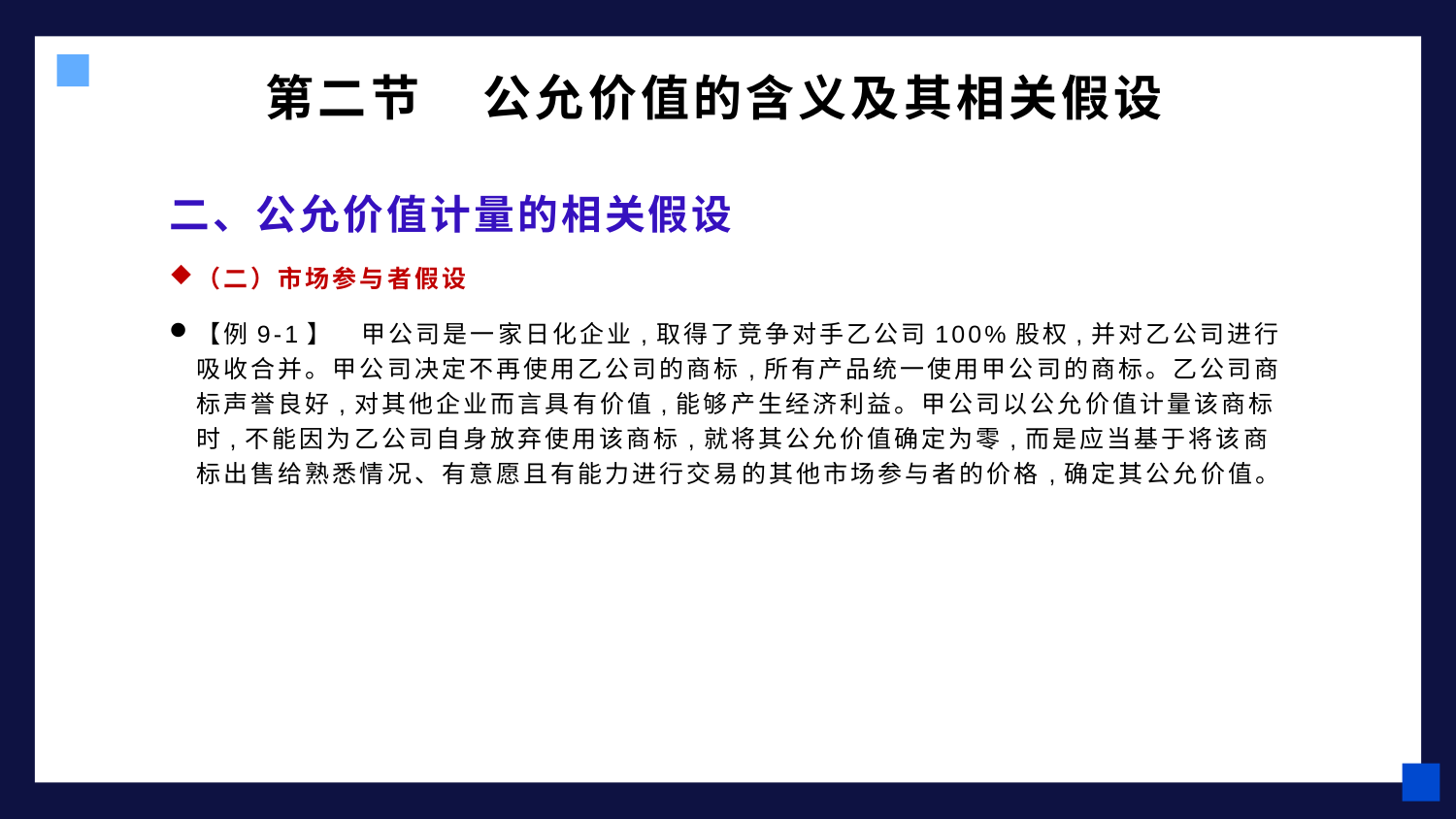

# 第二节    公允价值的含义及其相关假设
二、公允价值计量的相关假设
（二）市场参与者假设
【例9-1】　甲公司是一家日化企业,取得了竞争对手乙公司100%股权,并对乙公司进行吸收合并。甲公司决定不再使用乙公司的商标,所有产品统一使用甲公司的商标。乙公司商标声誉良好,对其他企业而言具有价值,能够产生经济利益。甲公司以公允价值计量该商标时,不能因为乙公司自身放弃使用该商标,就将其公允价值确定为零,而是应当基于将该商标出售给熟悉情况、有意愿且有能力进行交易的其他市场参与者的价格,确定其公允价值。